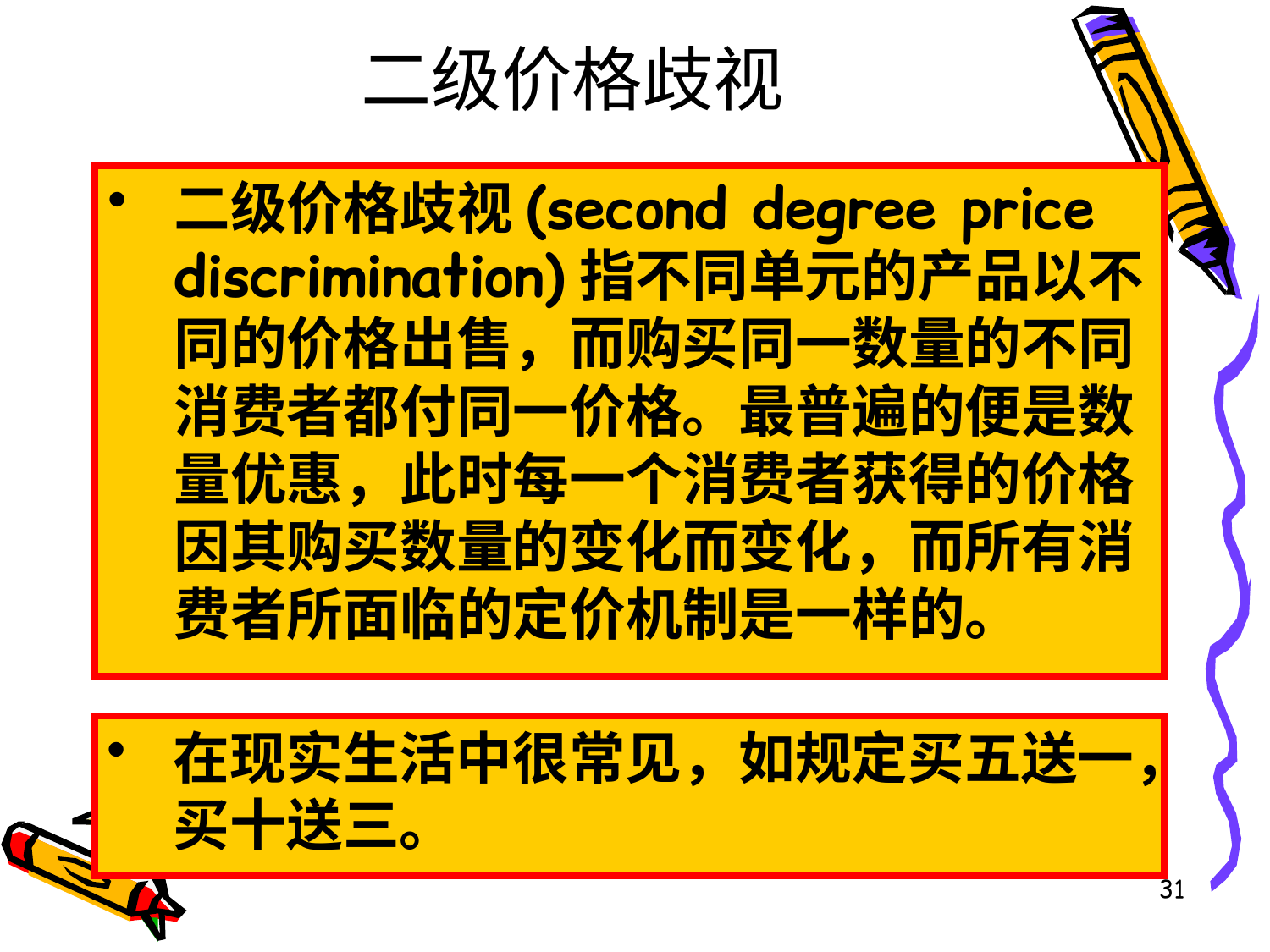

# 二级价格歧视
二级价格歧视(second degree price discrimination)指不同单元的产品以不同的价格出售，而购买同一数量的不同消费者都付同一价格。最普遍的便是数量优惠，此时每一个消费者获得的价格因其购买数量的变化而变化，而所有消费者所面临的定价机制是一样的。

在现实生活中很常见，如规定买五送一，买十送三。
31